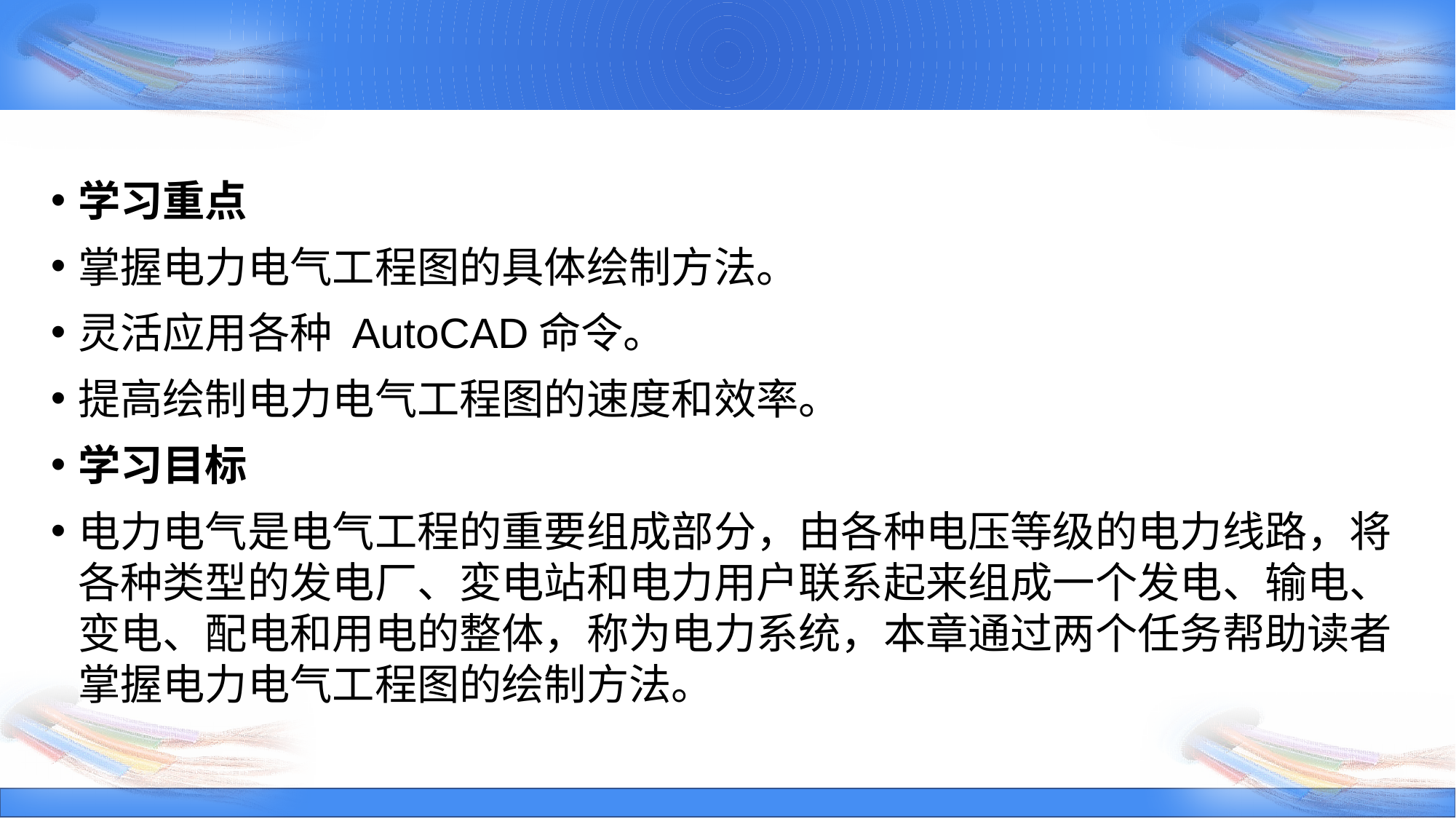

学习重点
掌握电力电气工程图的具体绘制方法。
灵活应用各种 AutoCAD命令。
提高绘制电力电气工程图的速度和效率。
学习目标
电力电气是电气工程的重要组成部分，由各种电压等级的电力线路，将各种类型的发电厂、変电站和电力用户联系起来组成一个发电、输电、变电、配电和用电的整体，称为电力系统，本章通过两个任务帮助读者掌握电力电气工程图的绘制方法。